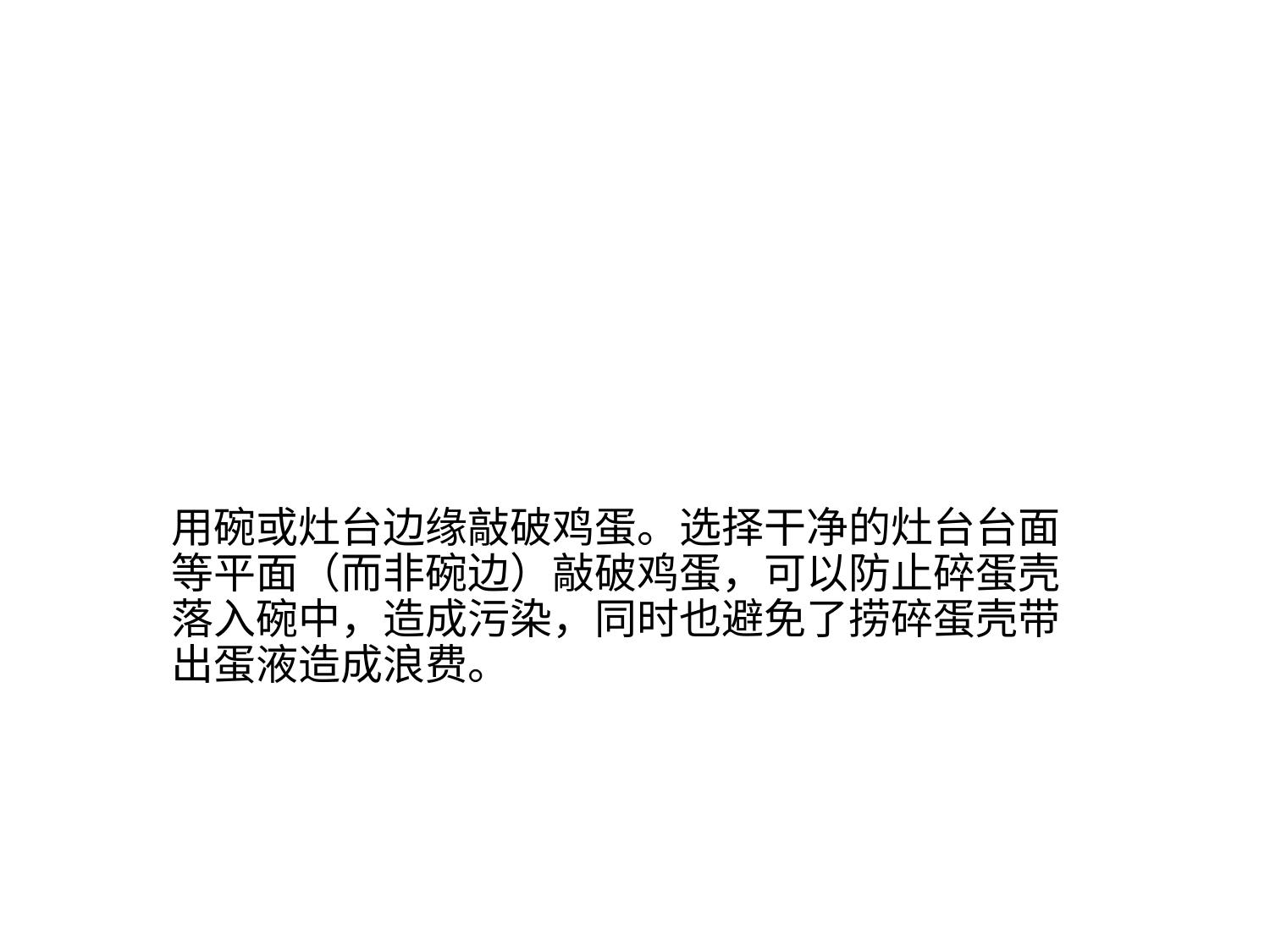

#
用碗或灶台边缘敲破鸡蛋。选择干净的灶台台面等平面（而非碗边）敲破鸡蛋，可以防止碎蛋壳落入碗中，造成污染，同时也避免了捞碎蛋壳带出蛋液造成浪费。